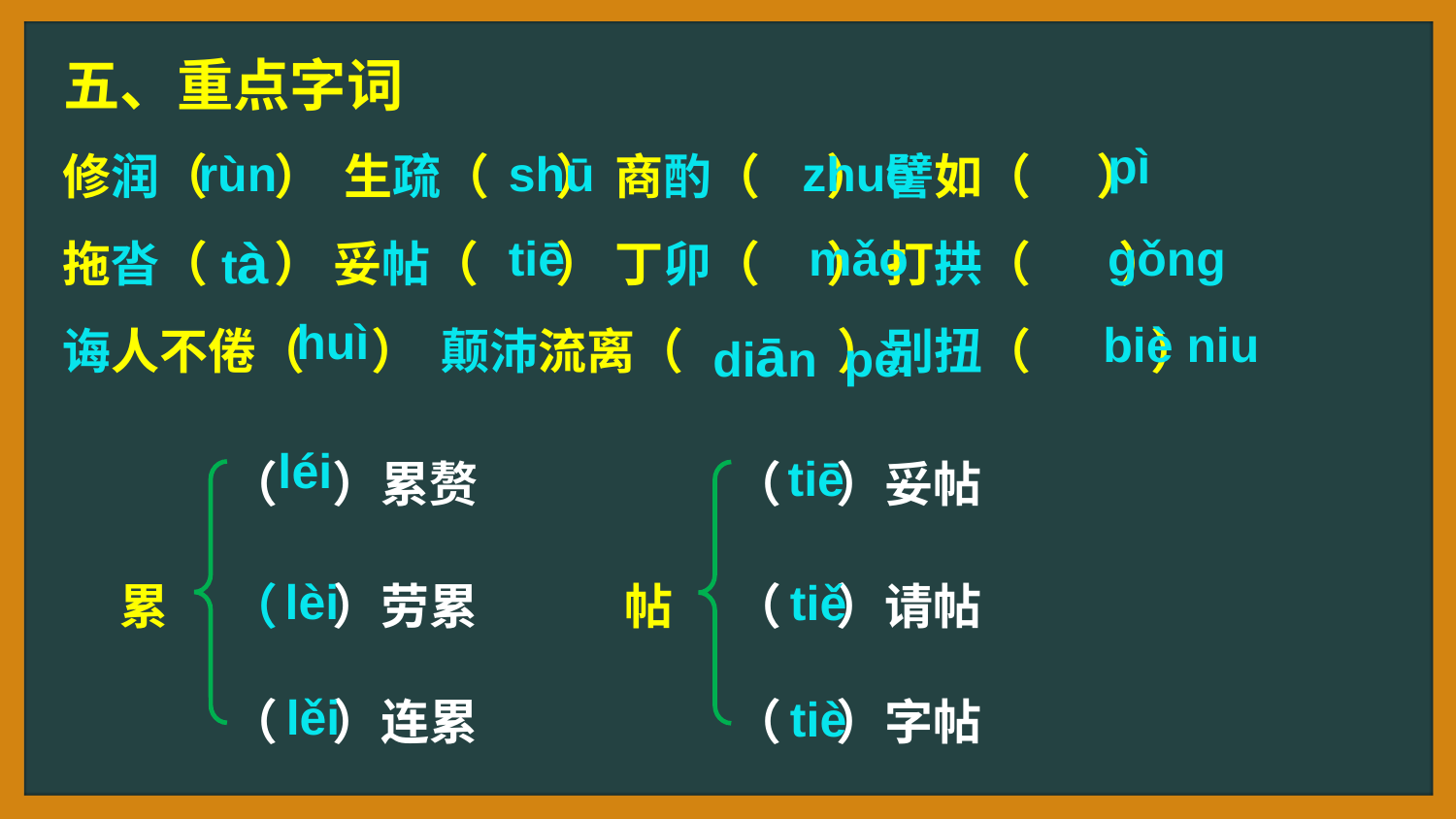

五、重点字词
修润（      ）  生疏（      ） 商酌（      ） 譬如（      ）
拖沓（      ） 妥帖（       ） 丁卯（      ） 打拱（        ）
诲人不倦（      ）  颠沛流离（              ）别扭（           ）

pì
rùn
shū
zhuó
tà
tiē
gǒng
mǎo
huì
biè niu
diān  pèi
（     ）累赘
（     ）妥帖
léi
tiē

累
（     ）劳累
帖
（     ）请帖
lèi
tiě
（     ）连累
（     ）字帖
lěi
tiè